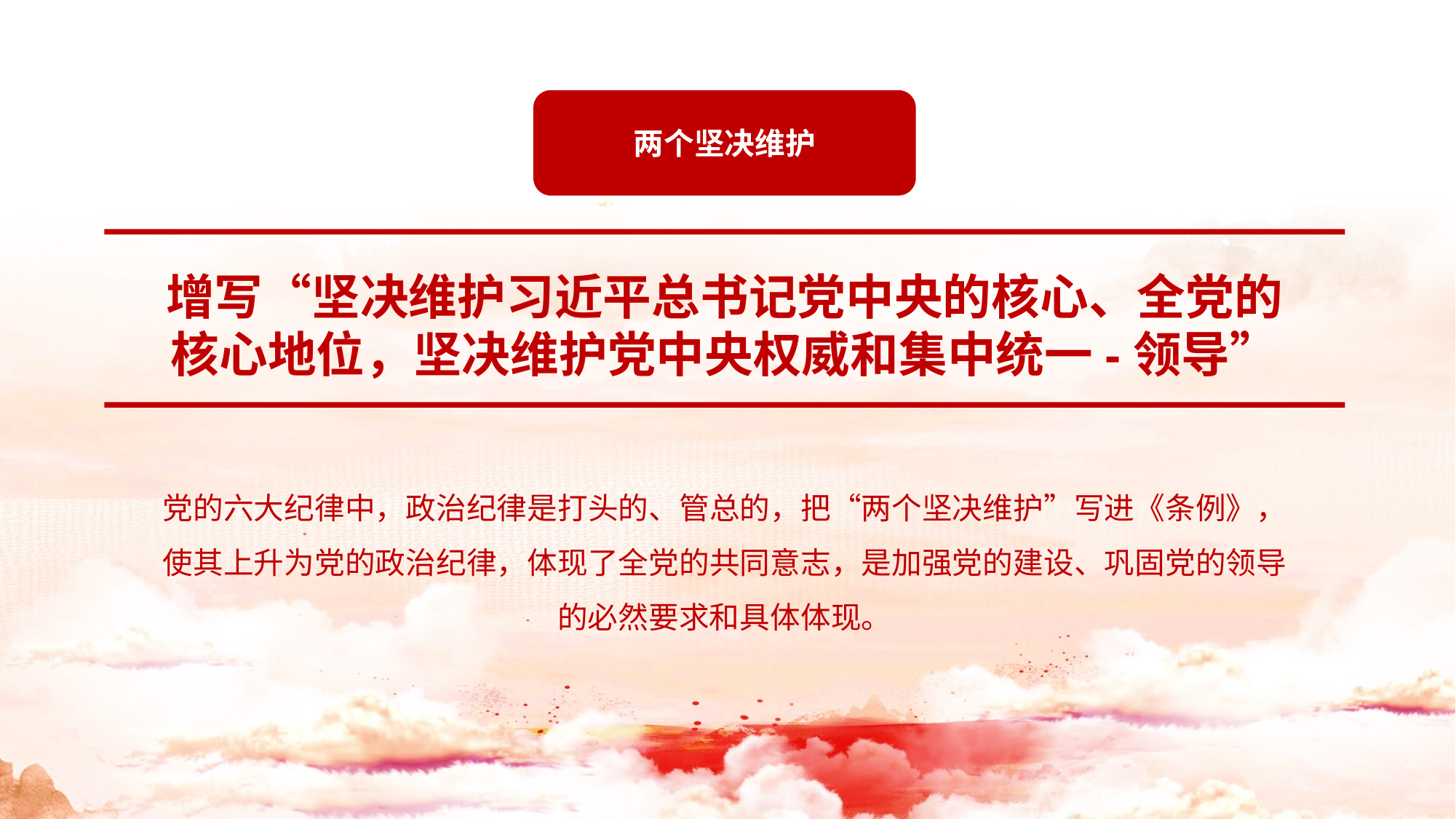

两个坚决维护

增写“坚决维护习近平总书记党中央的核心、全党的核心地位，坚决维护党中央权威和集中统一-领导”
党的六大纪律中，政治纪律是打头的、管总的，把“两个坚决维护”写进《条例》，使其上升为党的政治纪律，体现了全党的共同意志，是加强党的建设、巩固党的领导的必然要求和具体体现。